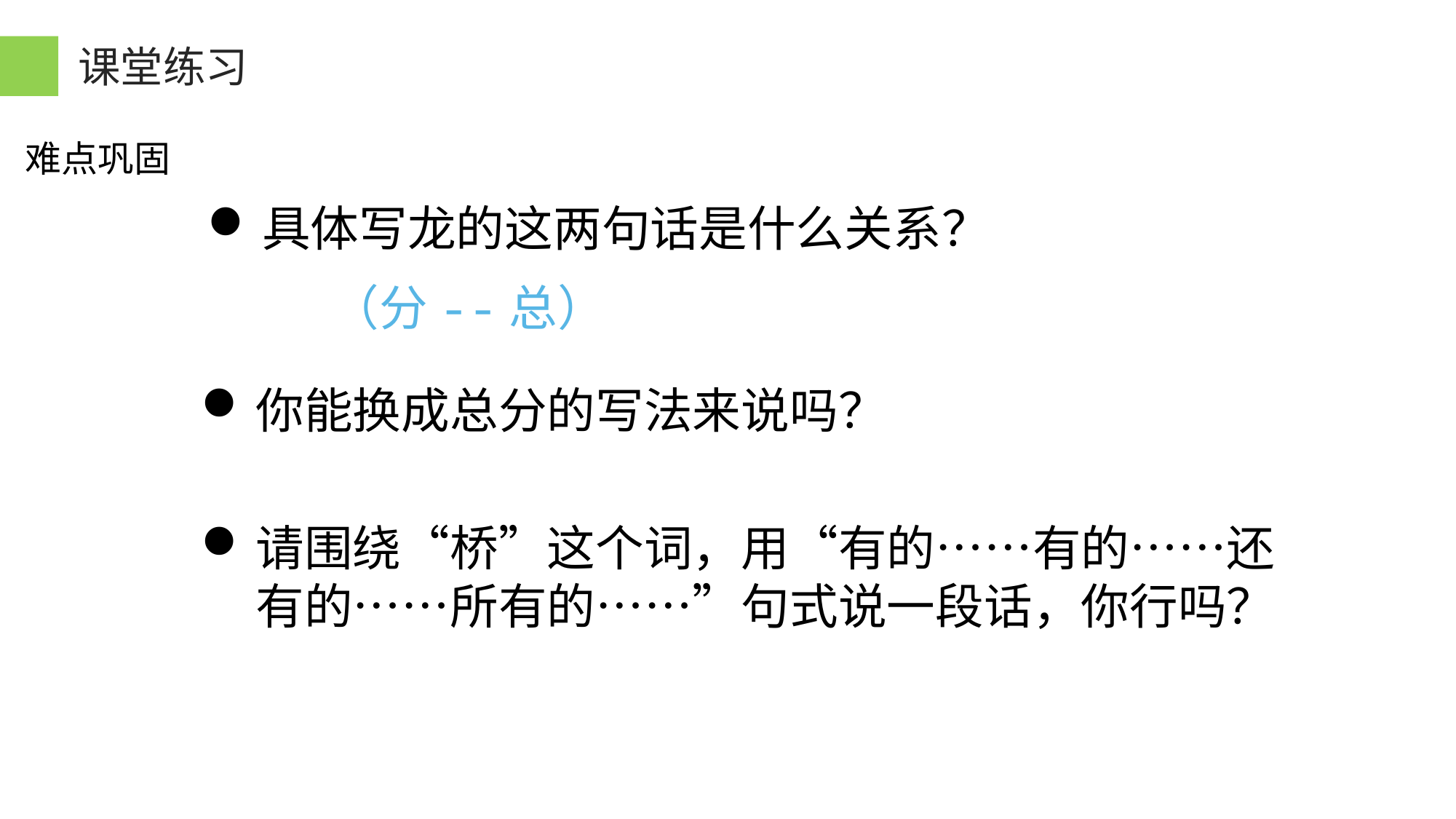

课堂练习

难点巩固
具体写龙的这两句话是什么关系？

（分--总）
你能换成总分的写法来说吗？
请围绕“桥”这个词，用“有的……有的……还有的……所有的……”句式说一段话，你行吗？
10